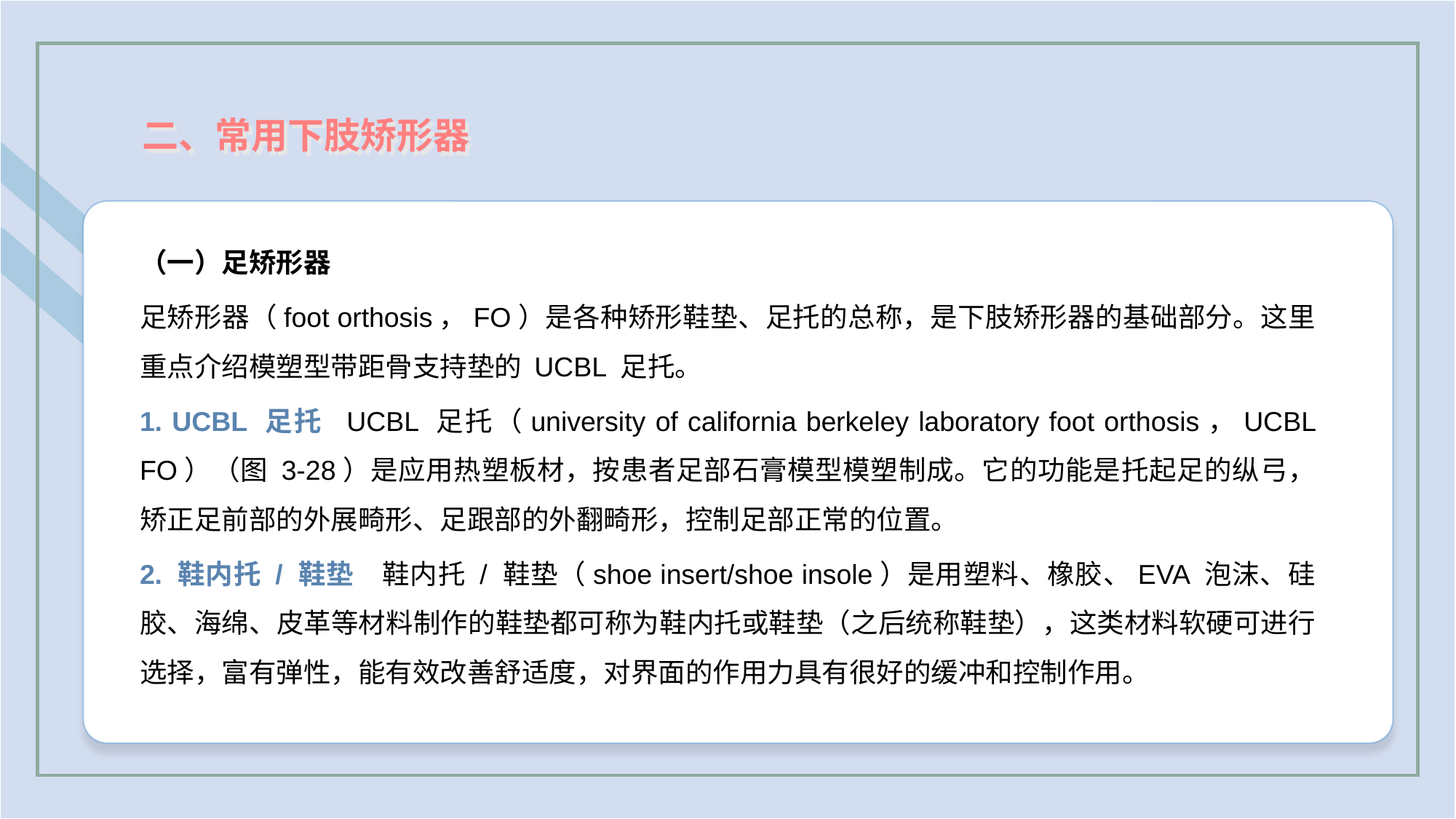

二、常用下肢矫形器

（一）足矫形器
足矫形器（foot orthosis，FO）是各种矫形鞋垫、足托的总称，是下肢矫形器的基础部分。这里重点介绍模塑型带距骨支持垫的 UCBL 足托。
1. UCBL 足托  UCBL 足托（university of california berkeley laboratory foot orthosis，UCBL FO）（图 3-28）是应用热塑板材，按患者足部石膏模型模塑制成。它的功能是托起足的纵弓，矫正足前部的外展畸形、足跟部的外翻畸形，控制足部正常的位置。
2. 鞋内托 / 鞋垫　鞋内托 / 鞋垫（shoe insert/shoe insole）是用塑料、橡胶、EVA 泡沫、硅胶、海绵、皮革等材料制作的鞋垫都可称为鞋内托或鞋垫（之后统称鞋垫），这类材料软硬可进行选择，富有弹性，能有效改善舒适度，对界面的作用力具有很好的缓冲和控制作用。